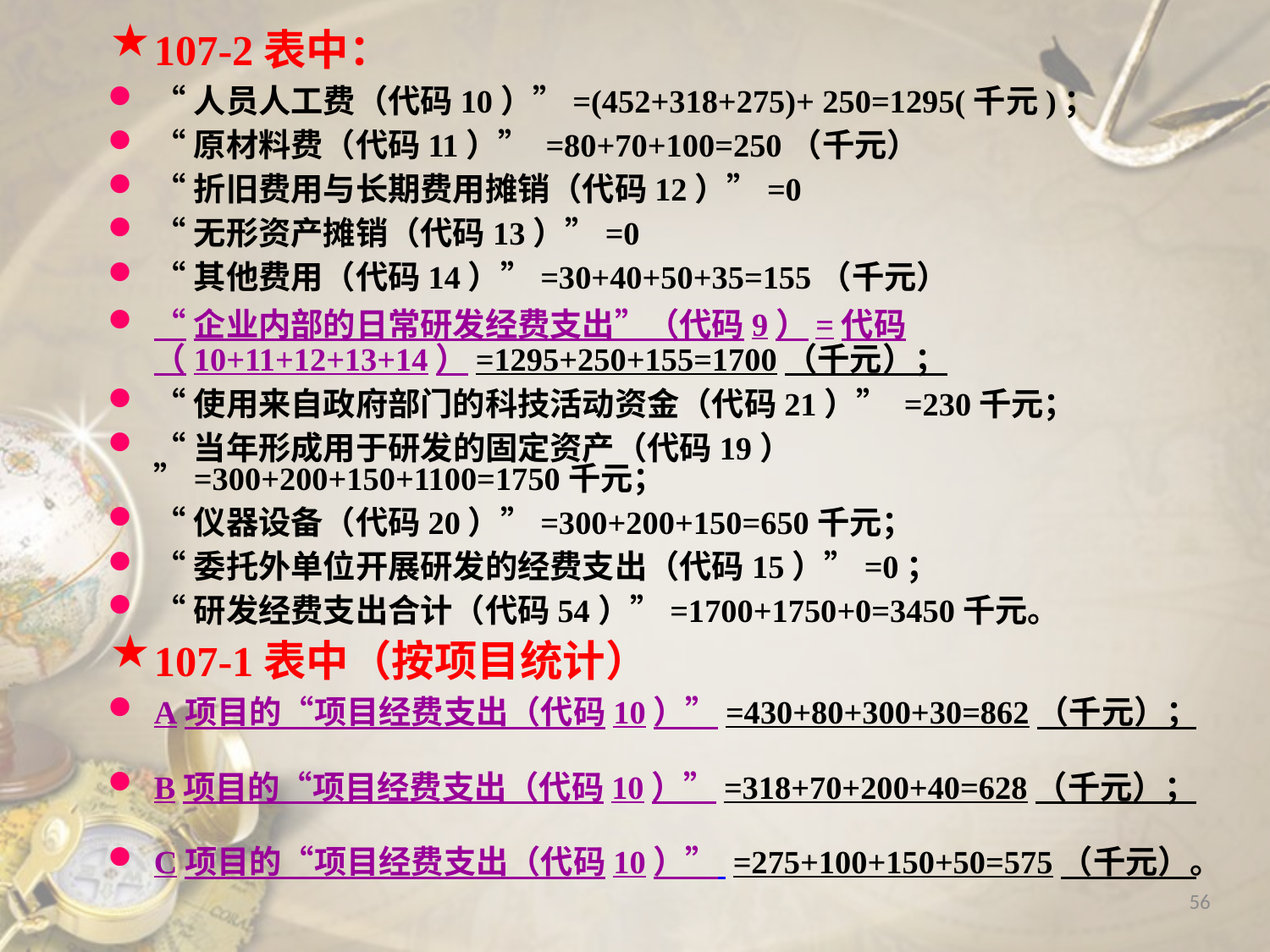

107-2表中：
“人员人工费（代码10）”=(452+318+275)+ 250=1295(千元)；
“原材料费（代码11）” =80+70+100=250（千元）
“折旧费用与长期费用摊销（代码12）”=0
“无形资产摊销（代码13）”=0
“其他费用（代码14）”=30+40+50+35=155（千元）
“企业内部的日常研发经费支出”（代码9）=代码（10+11+12+13+14）=1295+250+155=1700（千元）；
“使用来自政府部门的科技活动资金（代码21）” =230千元；
“当年形成用于研发的固定资产（代码19） ”=300+200+150+1100=1750千元；
“仪器设备（代码20）”=300+200+150=650千元；
“委托外单位开展研发的经费支出（代码15）”=0；
“研发经费支出合计（代码54）”=1700+1750+0=3450千元。
107-1表中（按项目统计）
A项目的“项目经费支出（代码10）”=430+80+300+30=862（千元）；
B项目的“项目经费支出（代码10）”=318+70+200+40=628（千元）；
C项目的“项目经费支出（代码10）” =275+100+150+50=575（千元）。
56